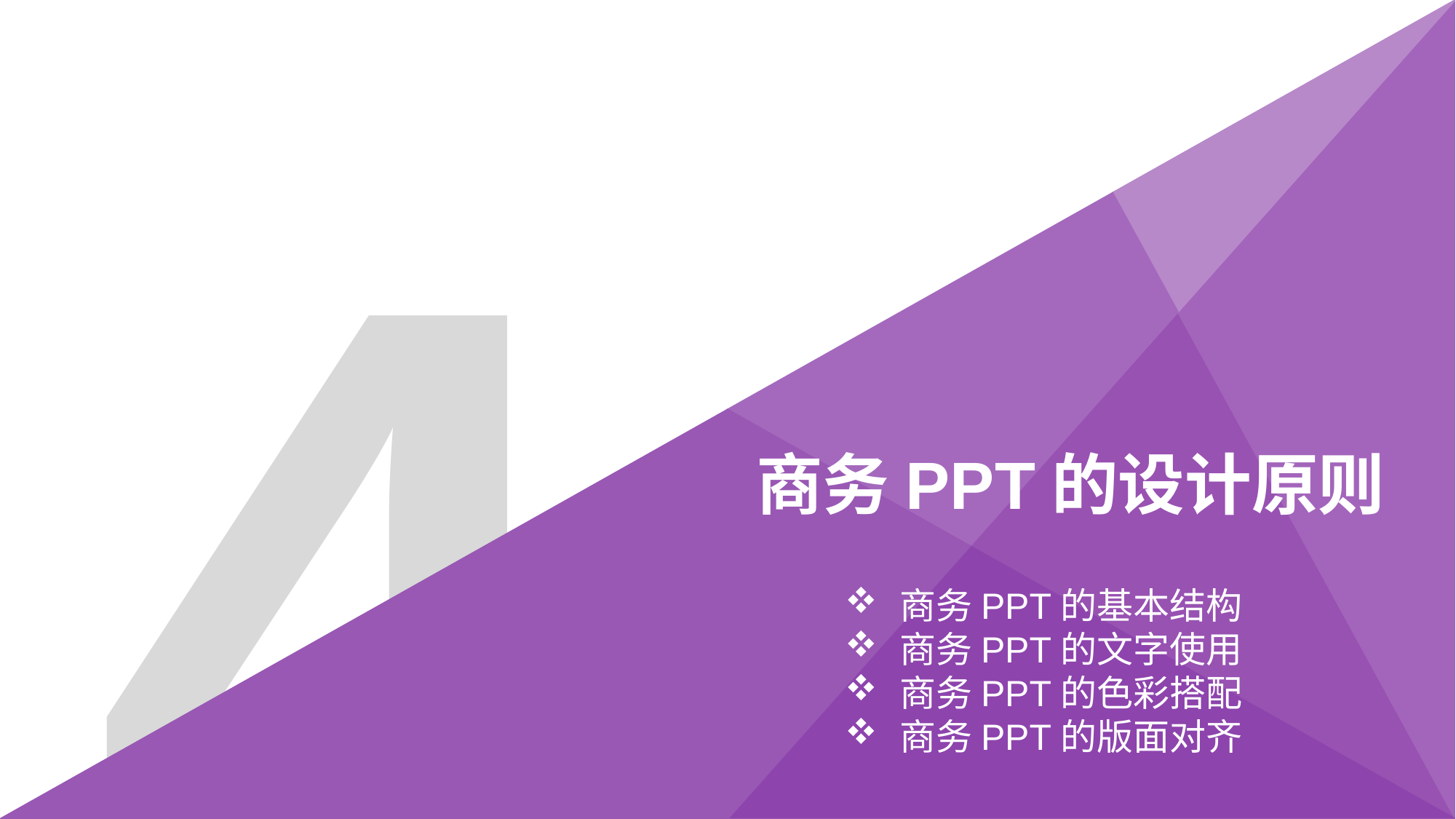

4

商务PPT的设计原则

商务PPT的基本结构
商务PPT的文字使用
商务PPT的色彩搭配
商务PPT的版面对齐